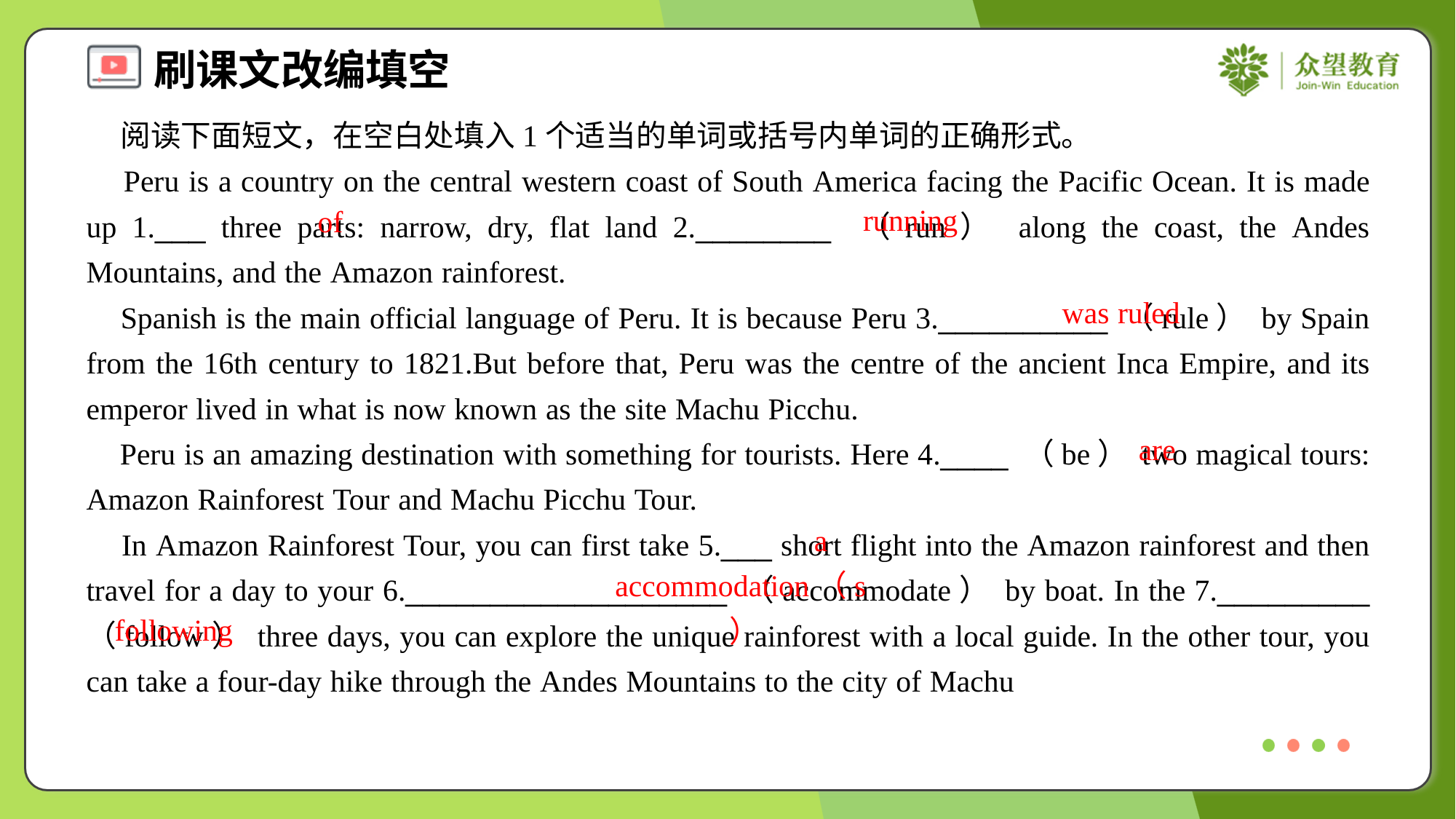

阅读下面短文，在空白处填入1个适当的单词或括号内单词的正确形式。
    Peru is a country on the central western coast of South America facing the Pacific Ocean. It is made up 1.___ three parts: narrow, dry, flat land 2.________ （run） along the coast, the Andes Mountains, and the Amazon rainforest.
    Spanish is the main official language of Peru. It is because Peru 3.__________ （rule） by Spain from the 16th century to 1821.But before that, Peru was the centre of the ancient Inca Empire, and its emperor lived in what is now known as the site Machu Picchu.
    Peru is an amazing destination with something for tourists. Here 4.____ （be） two magical tours: Amazon Rainforest Tour and Machu Picchu Tour.
    In Amazon Rainforest Tour, you can first take 5.___ short flight into the Amazon rainforest and then travel for a day to your 6.___________________ （accommodate） by boat. In the 7._________ （follow） three days, you can explore the unique rainforest with a local guide. In the other tour, you can take a four-day hike through the Andes Mountains to the city of Machu
running
of
was ruled
are
a
accommodation（s）
following